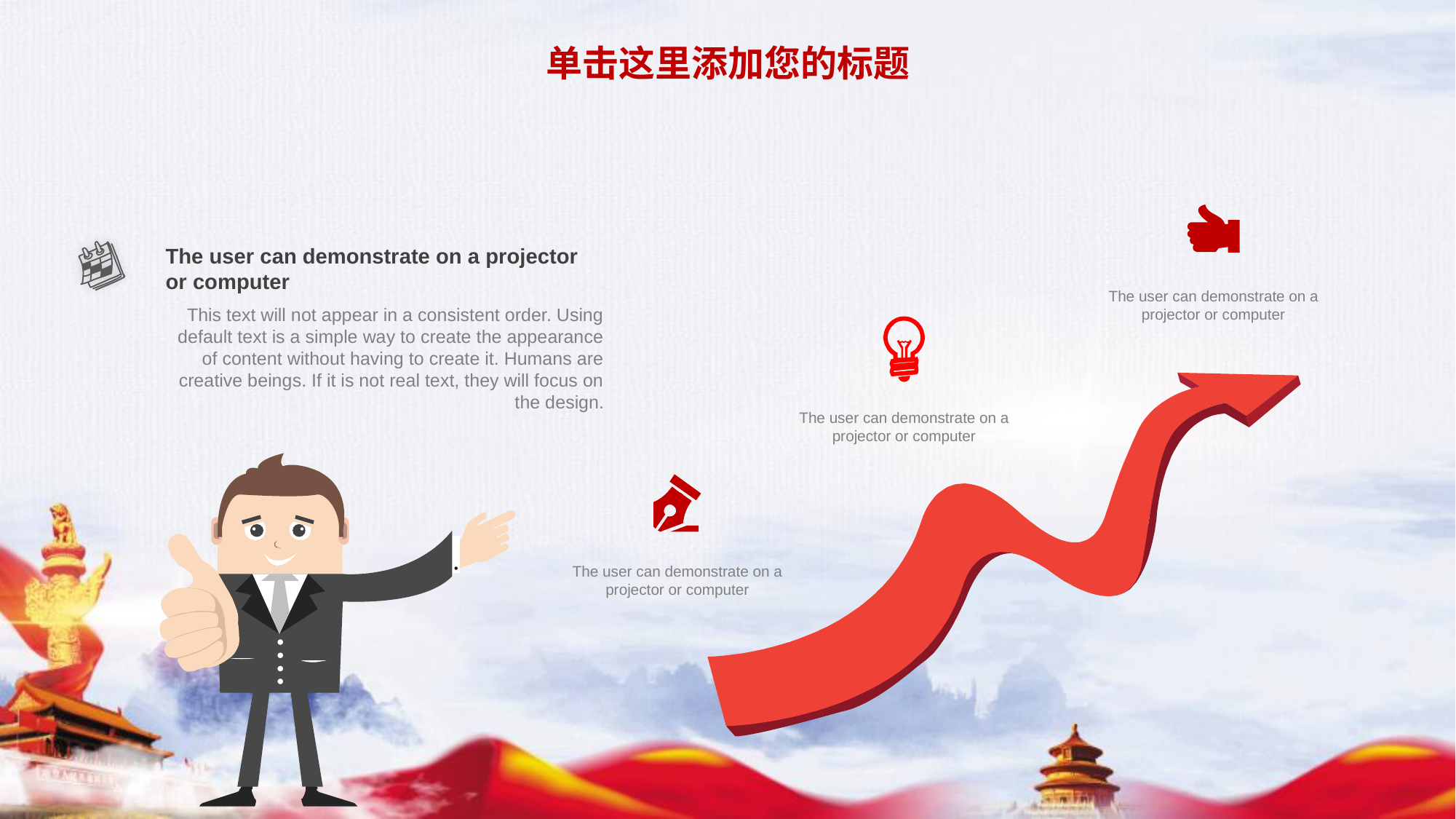

单击这里添加您的标题

The user can demonstrate on a projector or computer

The user can demonstrate on a projector or computer
This text will not appear in a consistent order. Using default text is a simple way to create the appearance of content without having to create it. Humans are creative beings. If it is not real text, they will focus on the design.

The user can demonstrate on a projector or computer

The user can demonstrate on a projector or computer